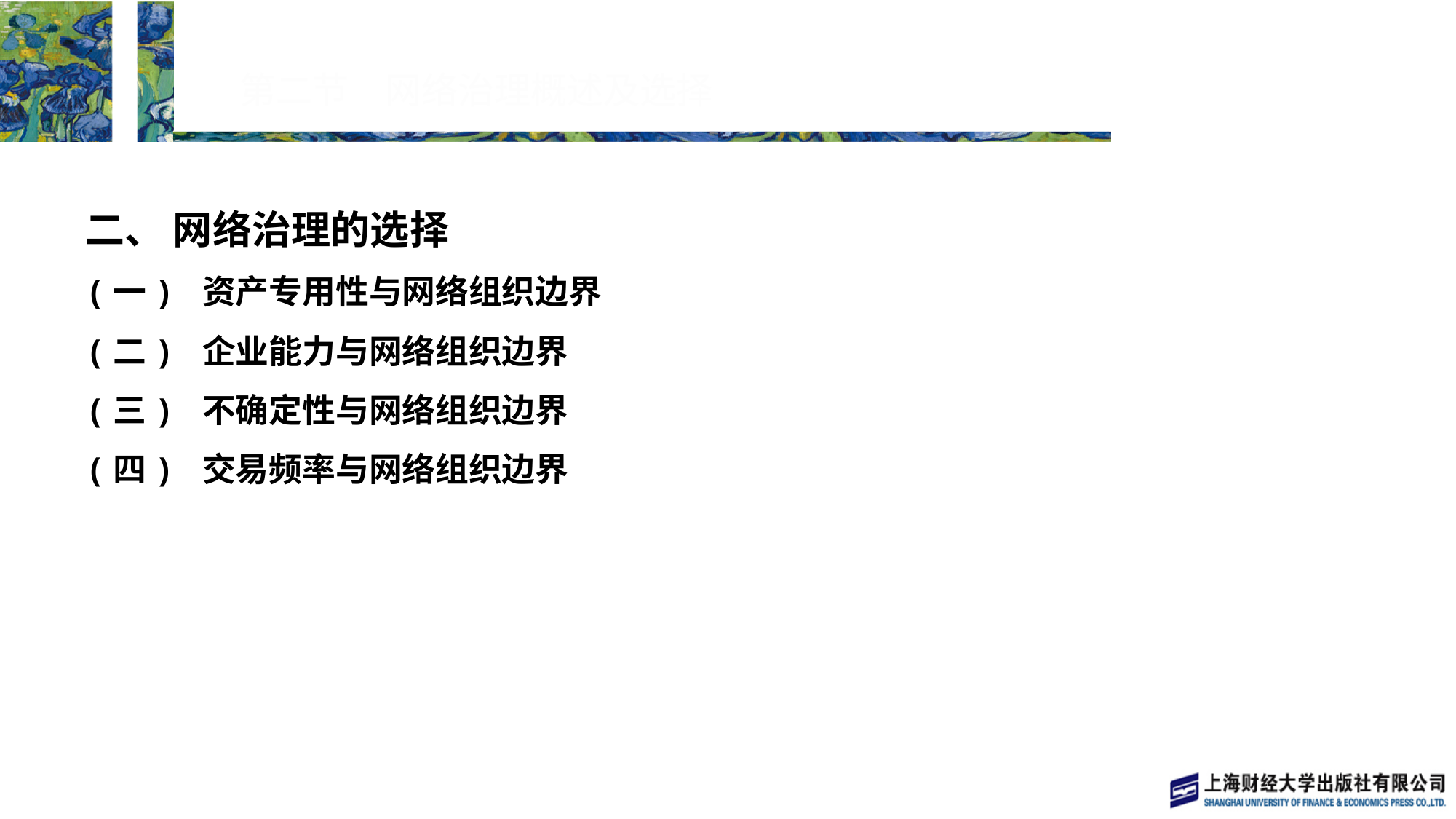

# 第二节　网络治理概述及选择
二、 网络治理的选择
(一) 资产专用性与网络组织边界
(二) 企业能力与网络组织边界
(三) 不确定性与网络组织边界
(四) 交易频率与网络组织边界